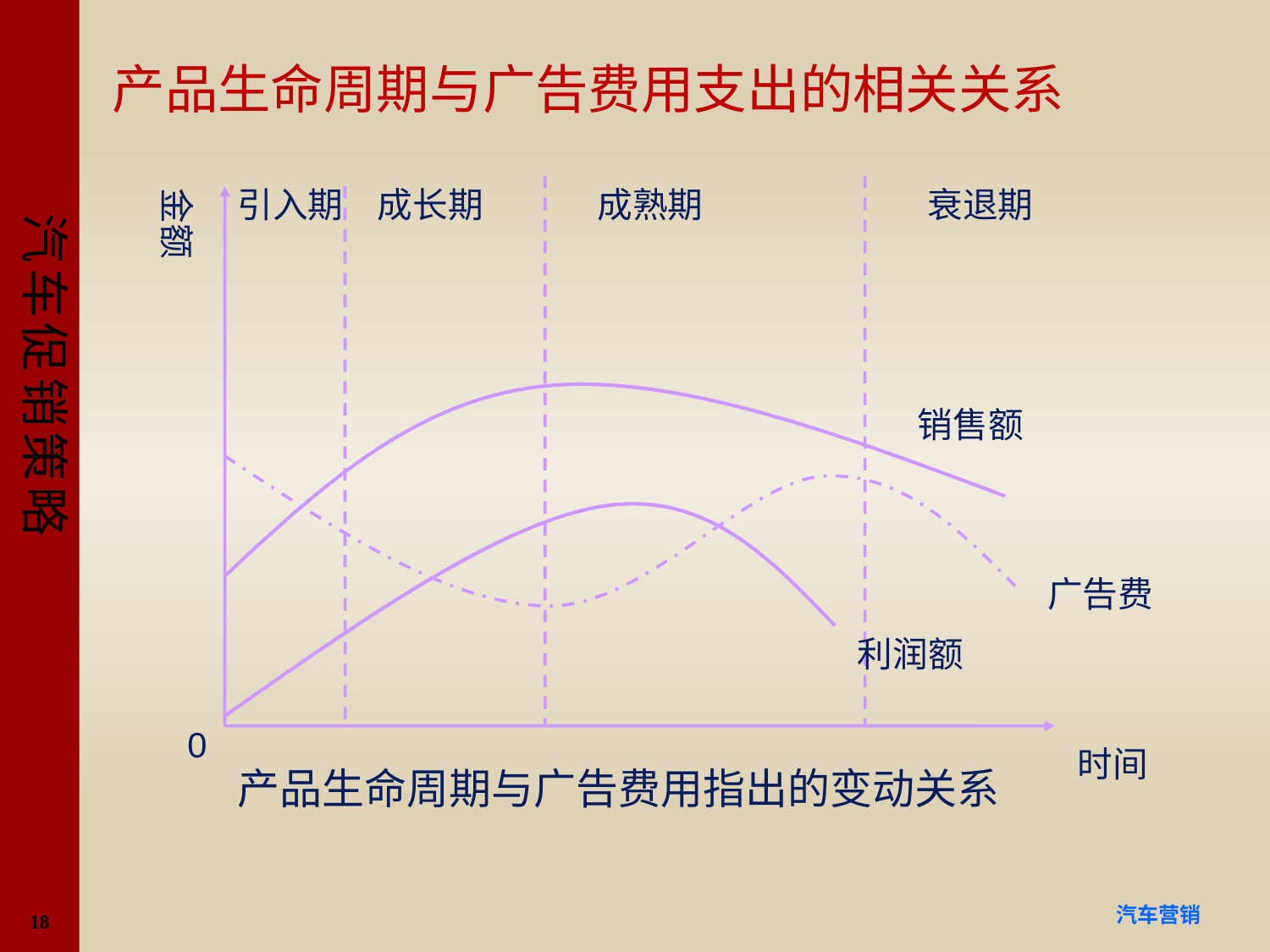

# 产品生命周期与广告费用支出的相关关系
金额
引入期
成长期

成熟期

衰退期

销售额

广告费
利润额
0

时间
产品生命周期与广告费用指出的变动关系
18